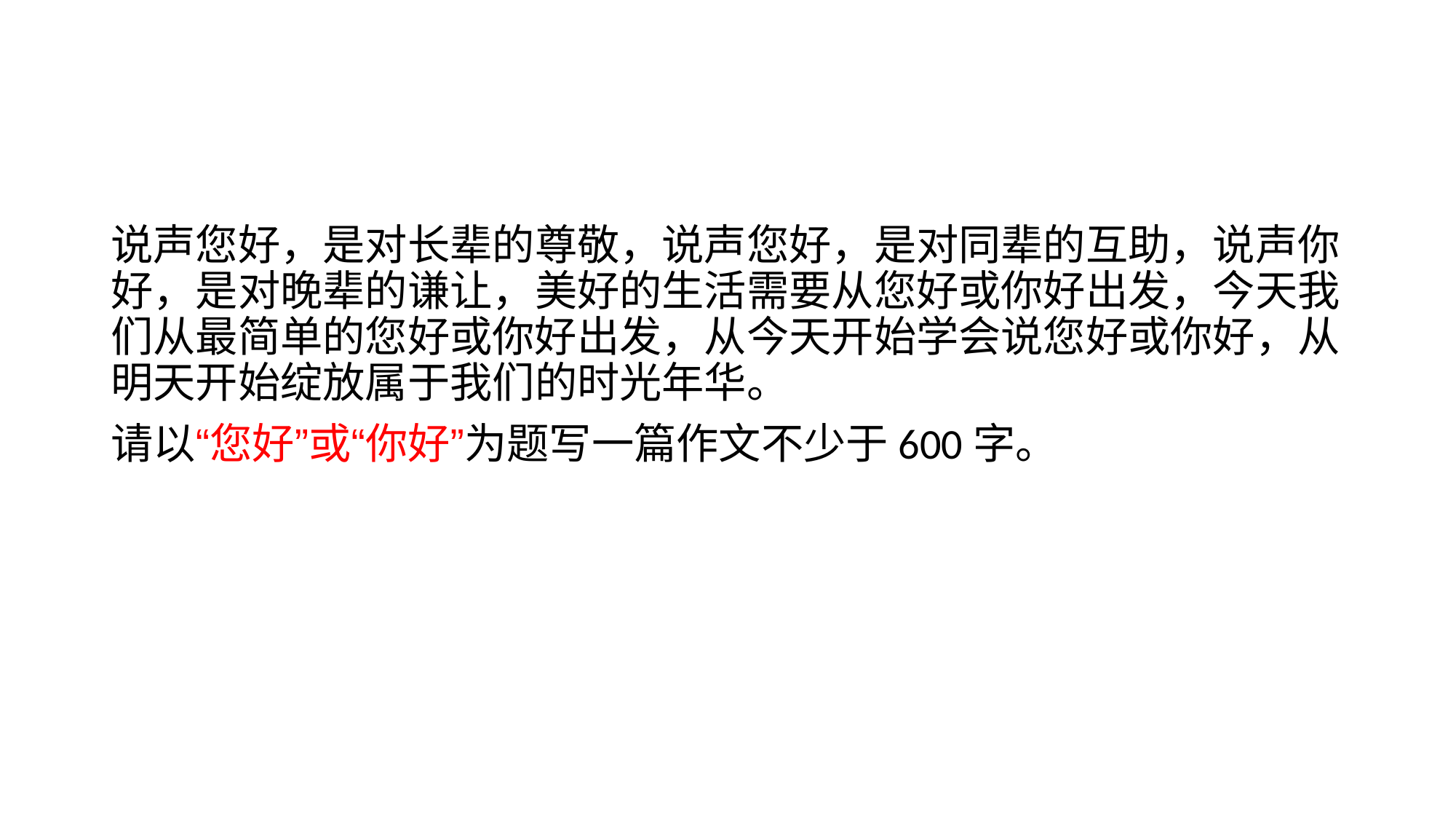

#
说声您好，是对长辈的尊敬，说声您好，是对同辈的互助，说声你好，是对晚辈的谦让，美好的生活需要从您好或你好出发，今天我们从最简单的您好或你好出发，从今天开始学会说您好或你好，从明天开始绽放属于我们的时光年华。
请以“您好”或“你好”为题写一篇作文不少于600字。